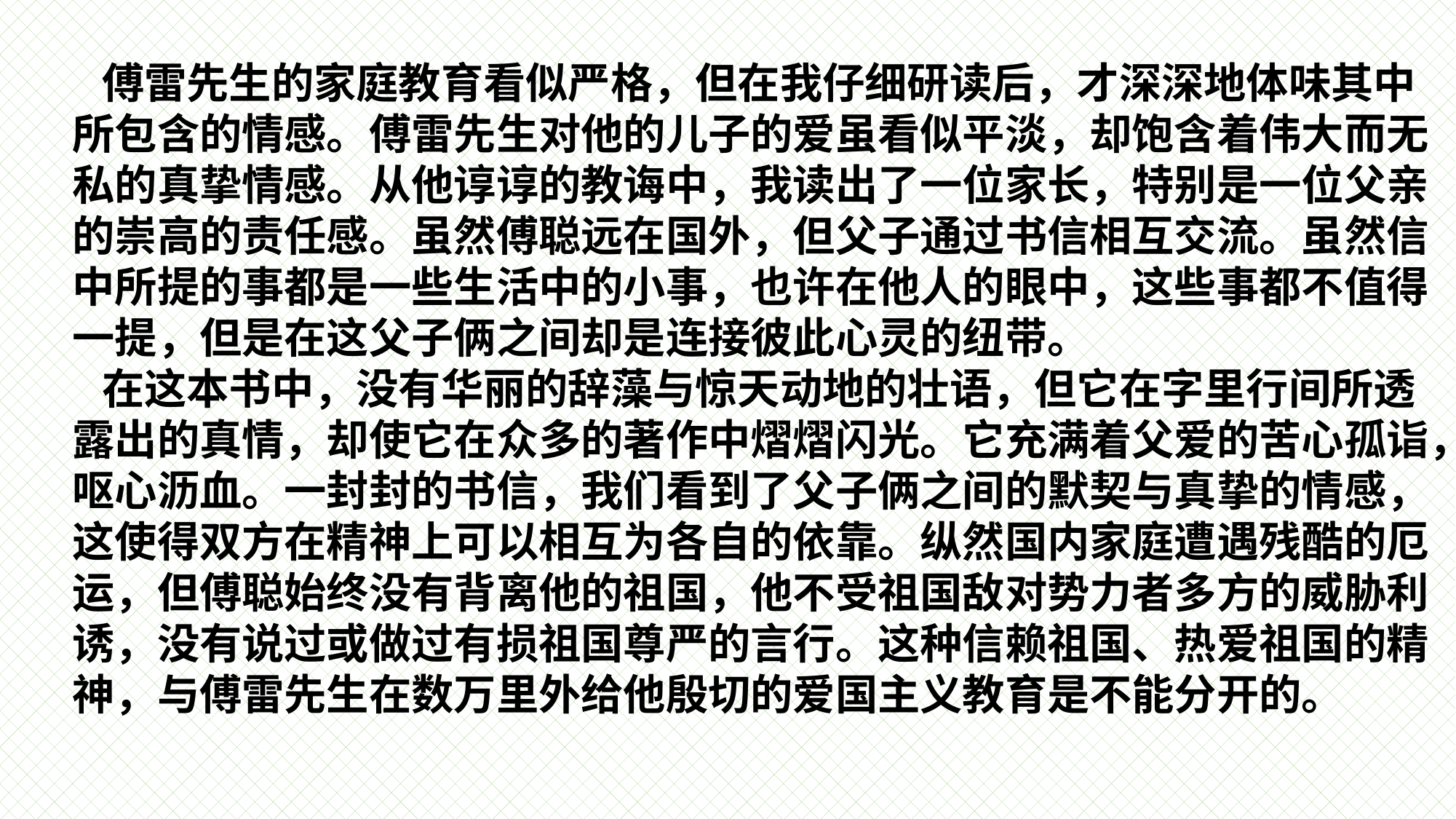

傅雷先生的家庭教育看似严格，但在我仔细研读后，才深深地体味其中所包含的情感。傅雷先生对他的儿子的爱虽看似平淡，却饱含着伟大而无私的真挚情感。从他谆谆的教诲中，我读出了一位家长，特别是一位父亲的崇高的责任感。虽然傅聪远在国外，但父子通过书信相互交流。虽然信中所提的事都是一些生活中的小事，也许在他人的眼中，这些事都不值得一提，但是在这父子俩之间却是连接彼此心灵的纽带。
  在这本书中，没有华丽的辞藻与惊天动地的壮语，但它在字里行间所透露出的真情，却使它在众多的著作中熠熠闪光。它充满着父爱的苦心孤诣，呕心沥血。一封封的书信，我们看到了父子俩之间的默契与真挚的情感，这使得双方在精神上可以相互为各自的依靠。纵然国内家庭遭遇残酷的厄运，但傅聪始终没有背离他的祖国，他不受祖国敌对势力者多方的威胁利诱，没有说过或做过有损祖国尊严的言行。这种信赖祖国、热爱祖国的精神，与傅雷先生在数万里外给他殷切的爱国主义教育是不能分开的。